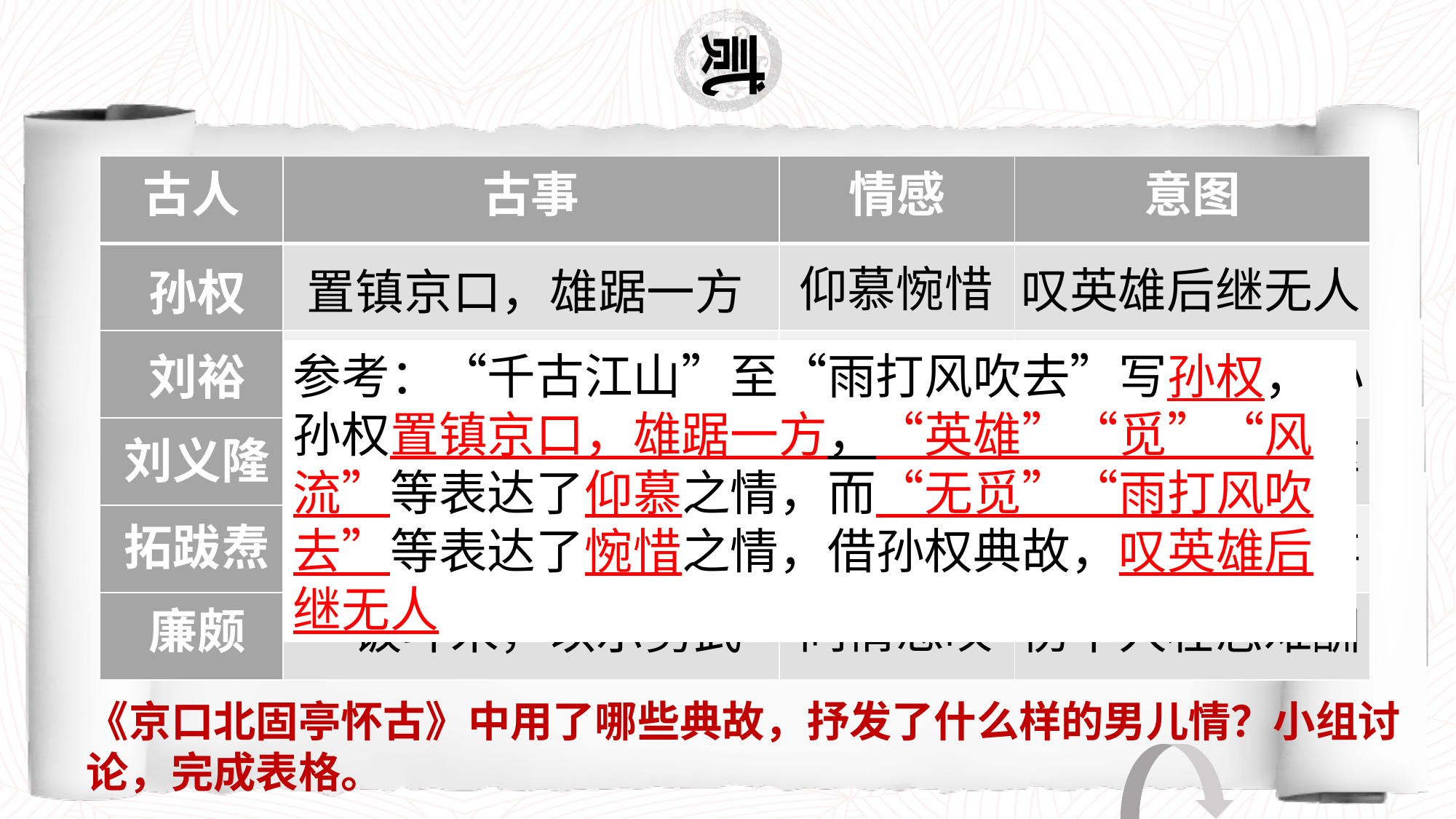

| 古人 | 古事 | 情感 | 意图 |
| --- | --- | --- | --- |
|  |  |  |  |
|  |  |  |  |
|  |  |  |  |
|  |  |  |  |
|  |  |  |  |
仰慕惋惜
叹英雄后继无人
置镇京口，雄踞一方
孙权
表收复失地雄心
起兵北伐，建立政权
参考：“千古江山”至“雨打风吹去”写孙权，孙权置镇京口，雄踞一方，“英雄”“觅”“风流”等表达了仰慕之情，而“无觅”“雨打风吹去”等表达了惋惜之情，借孙权典故，叹英雄后继无人
刘裕
敬仰赞美
草率出师，仓皇而逃
劝为政者勿草率
刘义隆
不屑讽刺
谏为国者勿忘耻
拓跋焘
兵锋南下，建立行宫
耻辱隐忧
同情悲叹
廉颇
一饭斗米，以示勇武
伤个人壮志难酬
《京口北固亭怀古》中用了哪些典故，抒发了什么样的男儿情？小组讨论，完成表格。